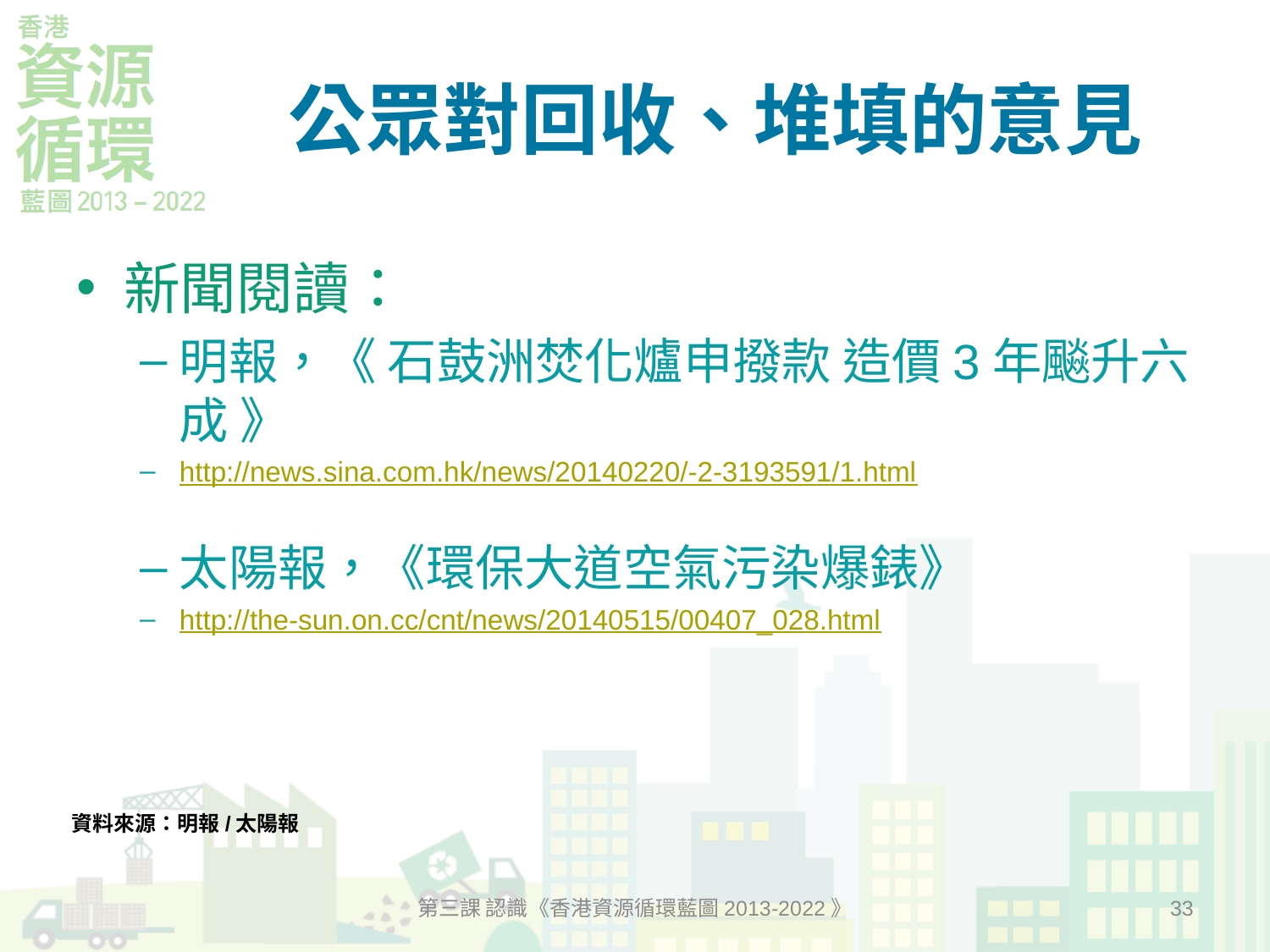

# 公眾對回收、堆填的意見
新聞閱讀：
明報，《 石鼓洲焚化爐申撥款 造價3年飈升六成 》
http://news.sina.com.hk/news/20140220/-2-3193591/1.html

太陽報，《環保大道空氣污染爆錶》
http://the-sun.on.cc/cnt/news/20140515/00407_028.html

資料來源：明報/太陽報

第三課 認識《香港資源循環藍圖2013-2022》
33